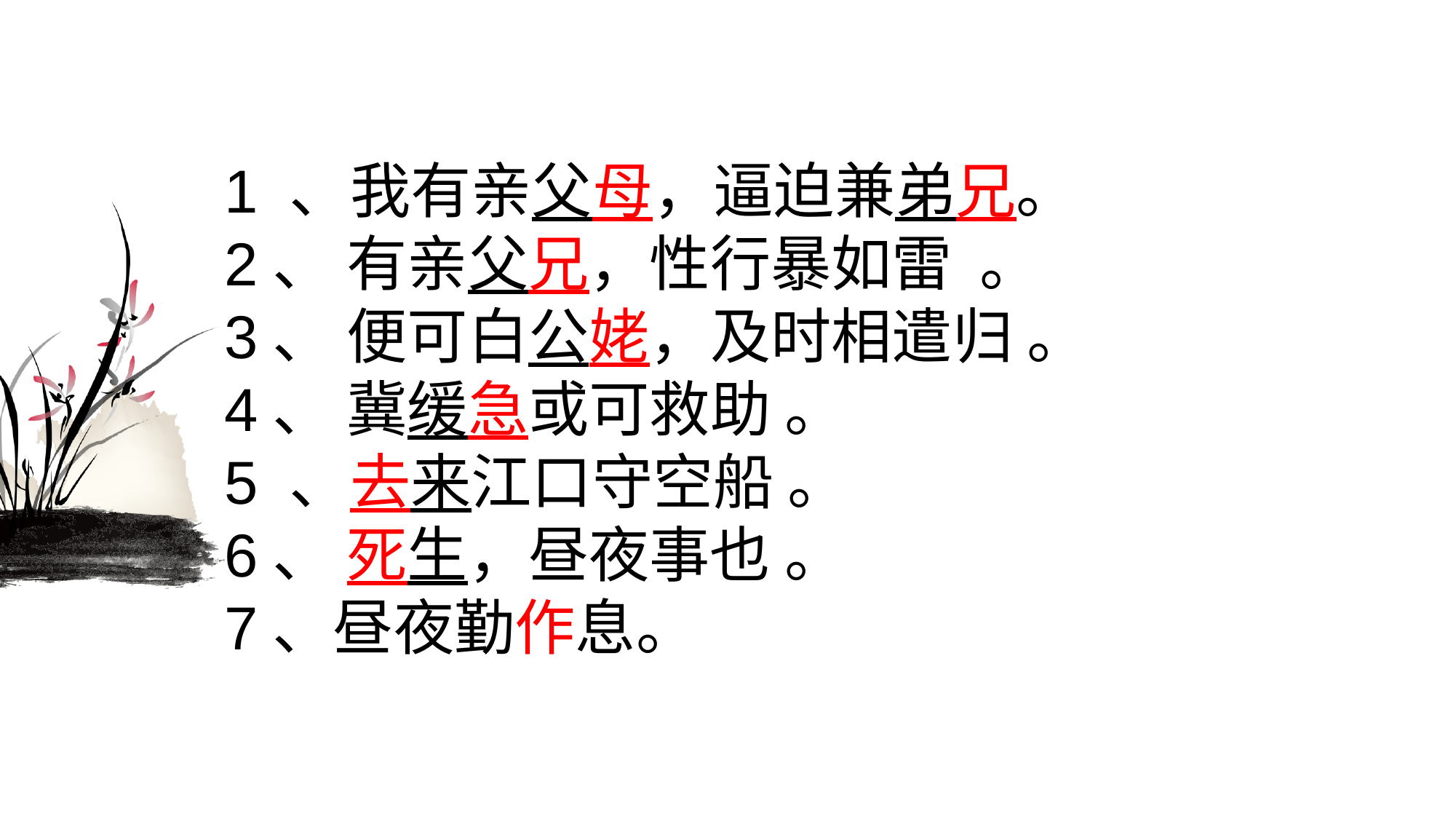

1 、我有亲父母，逼迫兼弟兄。
2、 有亲父兄，性行暴如雷  。
3、 便可白公姥，及时相遣归 。
4、 冀缓急或可救助 。
5 、去来江口守空船 。
6、 死生，昼夜事也 。
7、昼夜勤作息。